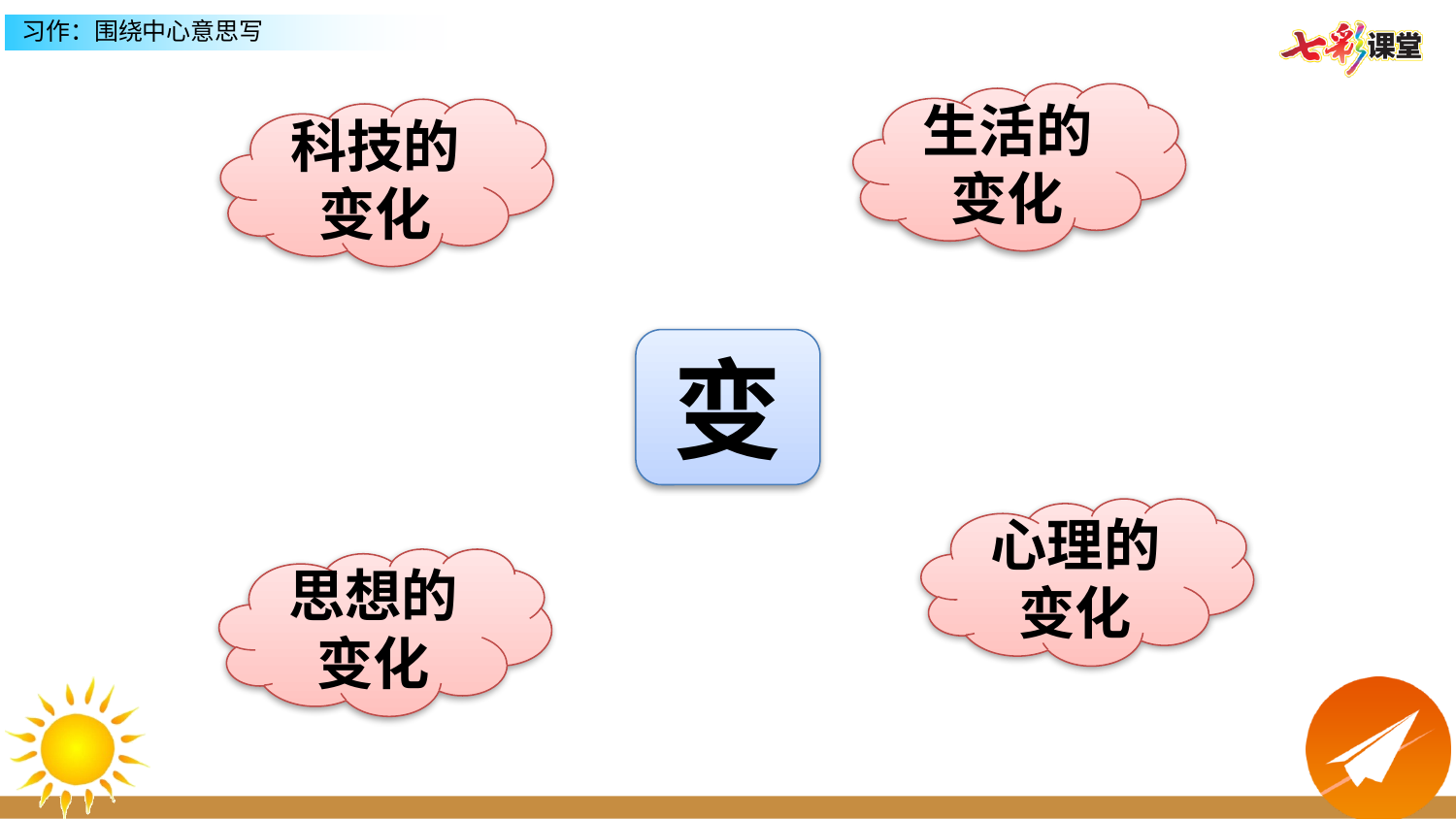

生活的
变化
科技的
变化
变
心理的
变化
思想的
变化